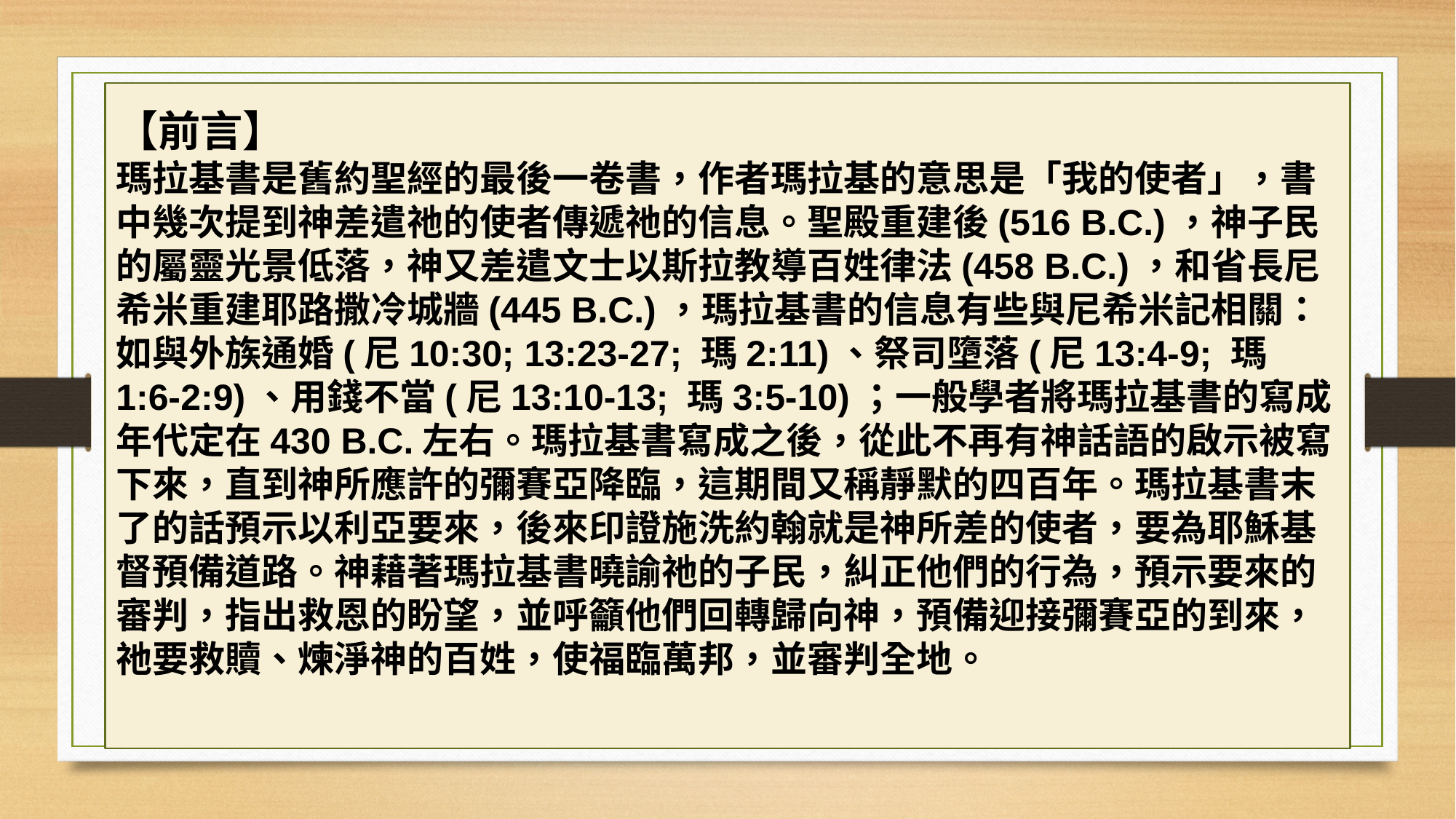

【前言】
瑪拉基書是舊約聖經的最後一卷書，作者瑪拉基的意思是「我的使者」，書中幾次提到神差遣祂的使者傳遞祂的信息。聖殿重建後(516 B.C.)，神子民的屬靈光景低落，神又差遣文士以斯拉教導百姓律法(458 B.C.)，和省長尼希米重建耶路撒冷城牆(445 B.C.)，瑪拉基書的信息有些與尼希米記相關：如與外族通婚(尼10:30; 13:23-27; 瑪2:11)、祭司墮落(尼13:4-9; 瑪1:6-2:9)、用錢不當(尼13:10-13; 瑪3:5-10)；一般學者將瑪拉基書的寫成年代定在430 B.C.左右。瑪拉基書寫成之後，從此不再有神話語的啟示被寫下來，直到神所應許的彌賽亞降臨，這期間又稱靜默的四百年。瑪拉基書末了的話預示以利亞要來，後來印證施洗約翰就是神所差的使者，要為耶穌基督預備道路。神藉著瑪拉基書曉諭祂的子民，糾正他們的行為，預示要來的審判，指出救恩的盼望，並呼籲他們回轉歸向神，預備迎接彌賽亞的到來，祂要救贖、煉淨神的百姓，使福臨萬邦，並審判全地。

#